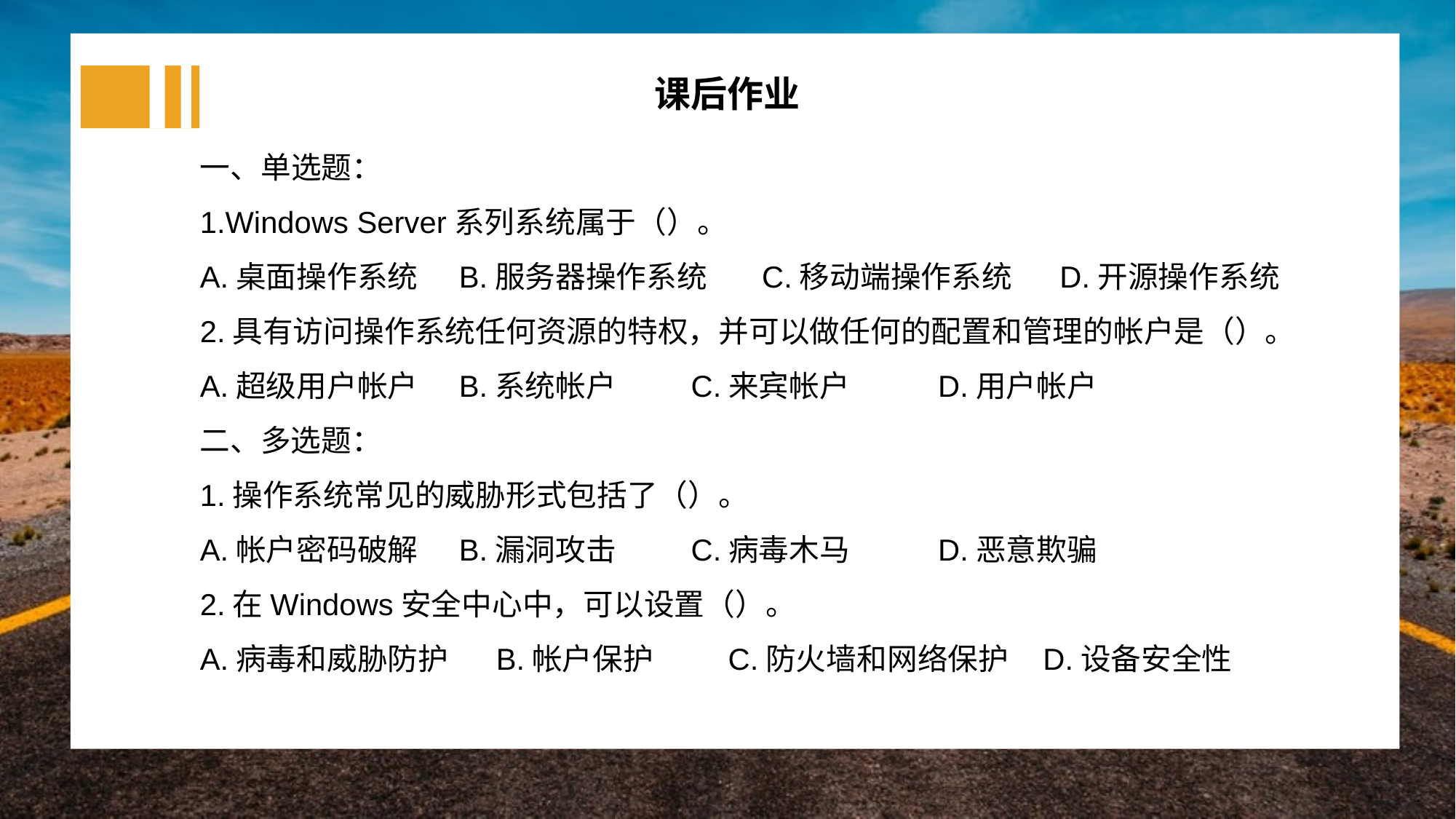

课后作业
一、单选题：
1.Windows Server系列系统属于（）。
A.桌面操作系统     B.服务器操作系统       C.移动端操作系统      D.开源操作系统
2.具有访问操作系统任何资源的特权，并可以做任何的配置和管理的帐户是（）。
A.超级用户帐户     B.系统帐户          C.来宾帐户            D.用户帐户
二、多选题：
1.操作系统常见的威胁形式包括了（）。
A.帐户密码破解     B.漏洞攻击          C.病毒木马            D.恶意欺骗
2.在Windows安全中心中，可以设置（）。
A.病毒和威胁防护      B.帐户保护          C.防火墙和网络保护    D.设备安全性